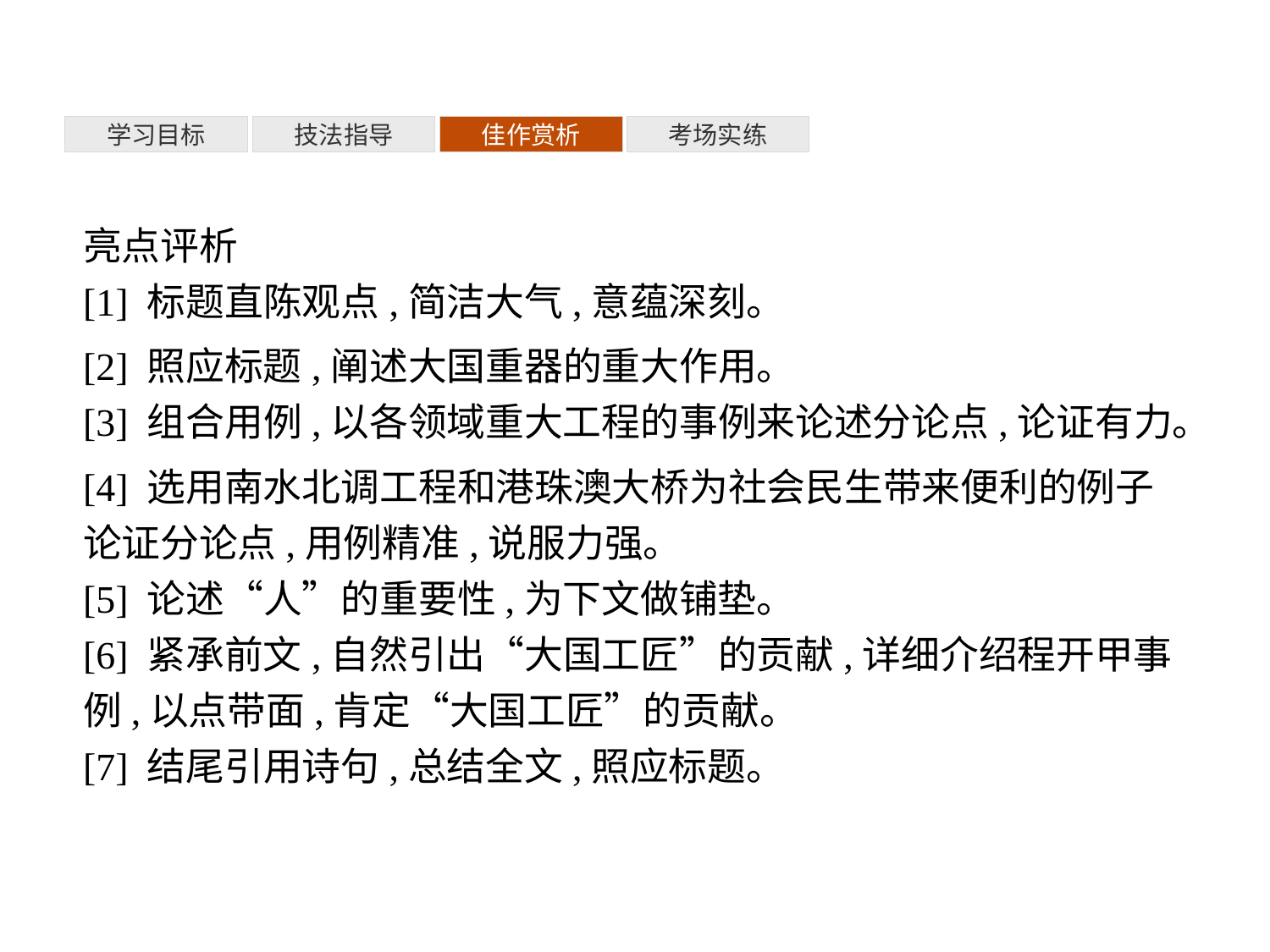

考场实练
佳作赏析
技法指导
学习目标
亮点评析
[1] 标题直陈观点,简洁大气,意蕴深刻。
[2] 照应标题,阐述大国重器的重大作用。
[3] 组合用例,以各领域重大工程的事例来论述分论点,论证有力。
[4] 选用南水北调工程和港珠澳大桥为社会民生带来便利的例子论证分论点,用例精准,说服力强。
[5] 论述“人”的重要性,为下文做铺垫。
[6] 紧承前文,自然引出“大国工匠”的贡献,详细介绍程开甲事例,以点带面,肯定“大国工匠”的贡献。
[7] 结尾引用诗句,总结全文,照应标题。